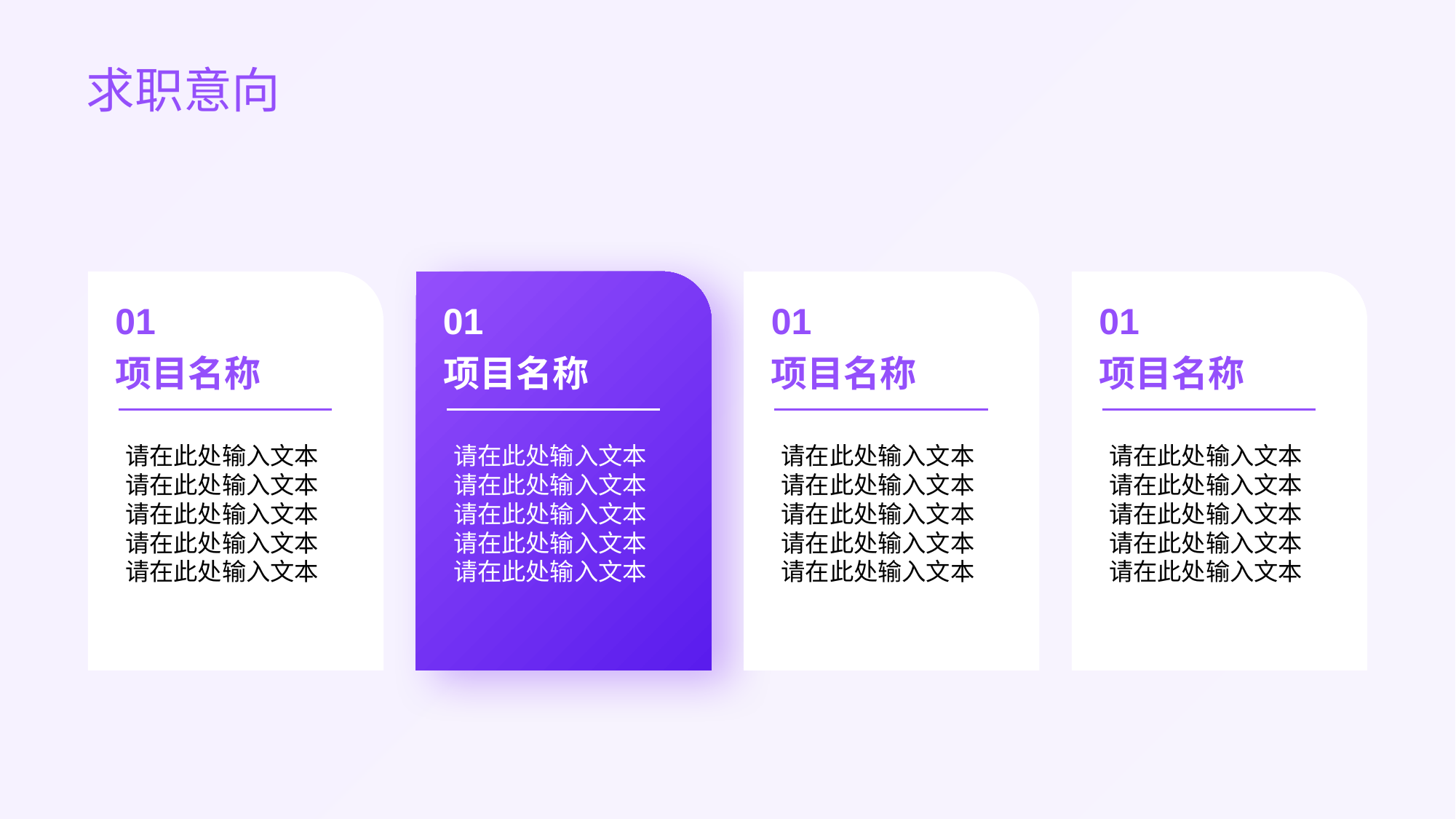

求职意向

01
项目名称
请在此处输入文本
请在此处输入文本
请在此处输入文本
请在此处输入文本
请在此处输入文本

01
项目名称
请在此处输入文本
请在此处输入文本
请在此处输入文本
请在此处输入文本
请在此处输入文本

01
项目名称
请在此处输入文本
请在此处输入文本
请在此处输入文本
请在此处输入文本
请在此处输入文本

01
项目名称
请在此处输入文本
请在此处输入文本
请在此处输入文本
请在此处输入文本
请在此处输入文本